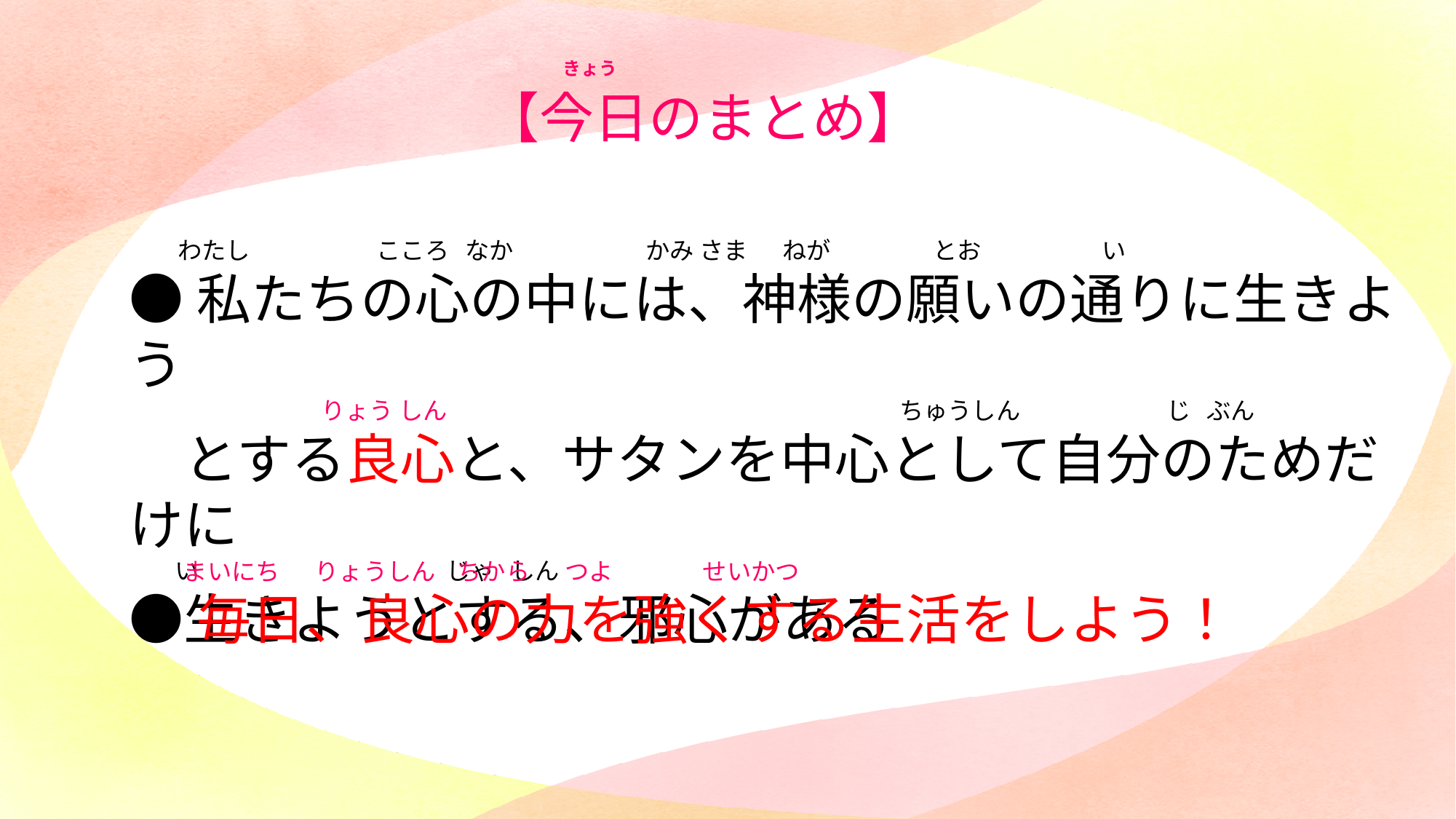

きょう
【今日のまとめ】
　　わたし　　　　　 こころ   なか　　　　　  かみ さま  　ねが　　　　 とお　　　　　い
●私たちの心の中には、神様の願いの通りに生きよう
　　　　　             りょう しん　　　　　　　　　　　　　　　　　　   ちゅうしん　　                  じ   ぶん
　とする良心と、サタンを中心として自分のためだけに
　    い　                                         じゃ   しん
　生きようとする、邪心がある
　　 まいにち　  りょうしん    ちから　  つよ　            せいかつ
●毎日、良心の力を強くする生活をしよう！